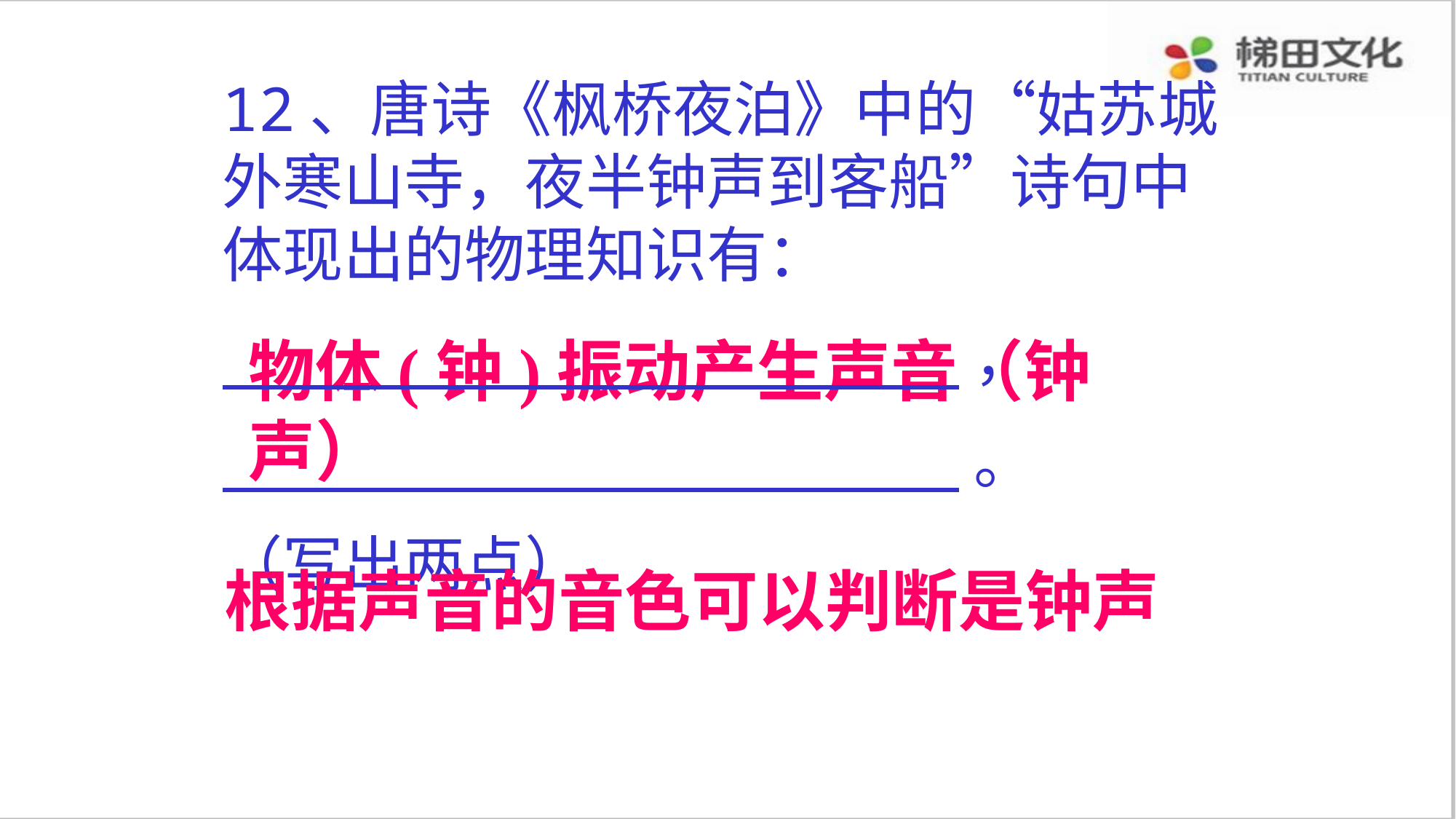

12、唐诗《枫桥夜泊》中的“姑苏城外寒山寺，夜半钟声到客船”诗句中体现出的物理知识有：
                                                      ，
                                                      。
（写出两点）

物体(钟)振动产生声音（钟声）
根据声音的音色可以判断是钟声